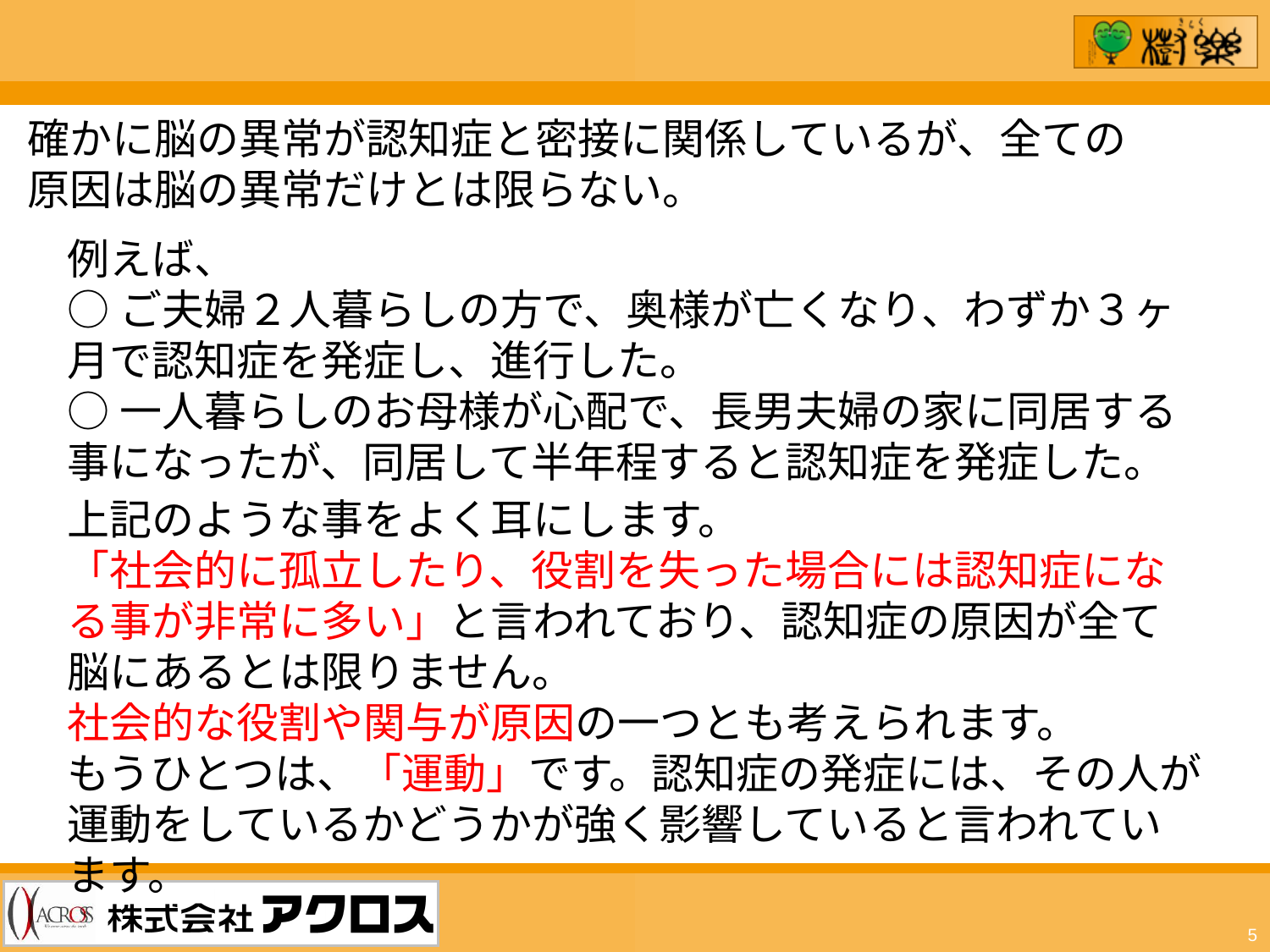

確かに脳の異常が認知症と密接に関係しているが、全ての原因は脳の異常だけとは限らない。
例えば、
○ご夫婦２人暮らしの方で、奥様が亡くなり、わずか３ヶ月で認知症を発症し、進行した。
○一人暮らしのお母様が心配で、長男夫婦の家に同居する事になったが、同居して半年程すると認知症を発症した。
上記のような事をよく耳にします。
「社会的に孤立したり、役割を失った場合には認知症になる事が非常に多い」と言われており、認知症の原因が全て脳にあるとは限りません。
社会的な役割や関与が原因の一つとも考えられます。
もうひとつは、「運動」です。認知症の発症には、その人が運動をしているかどうかが強く影響していると言われています。
5